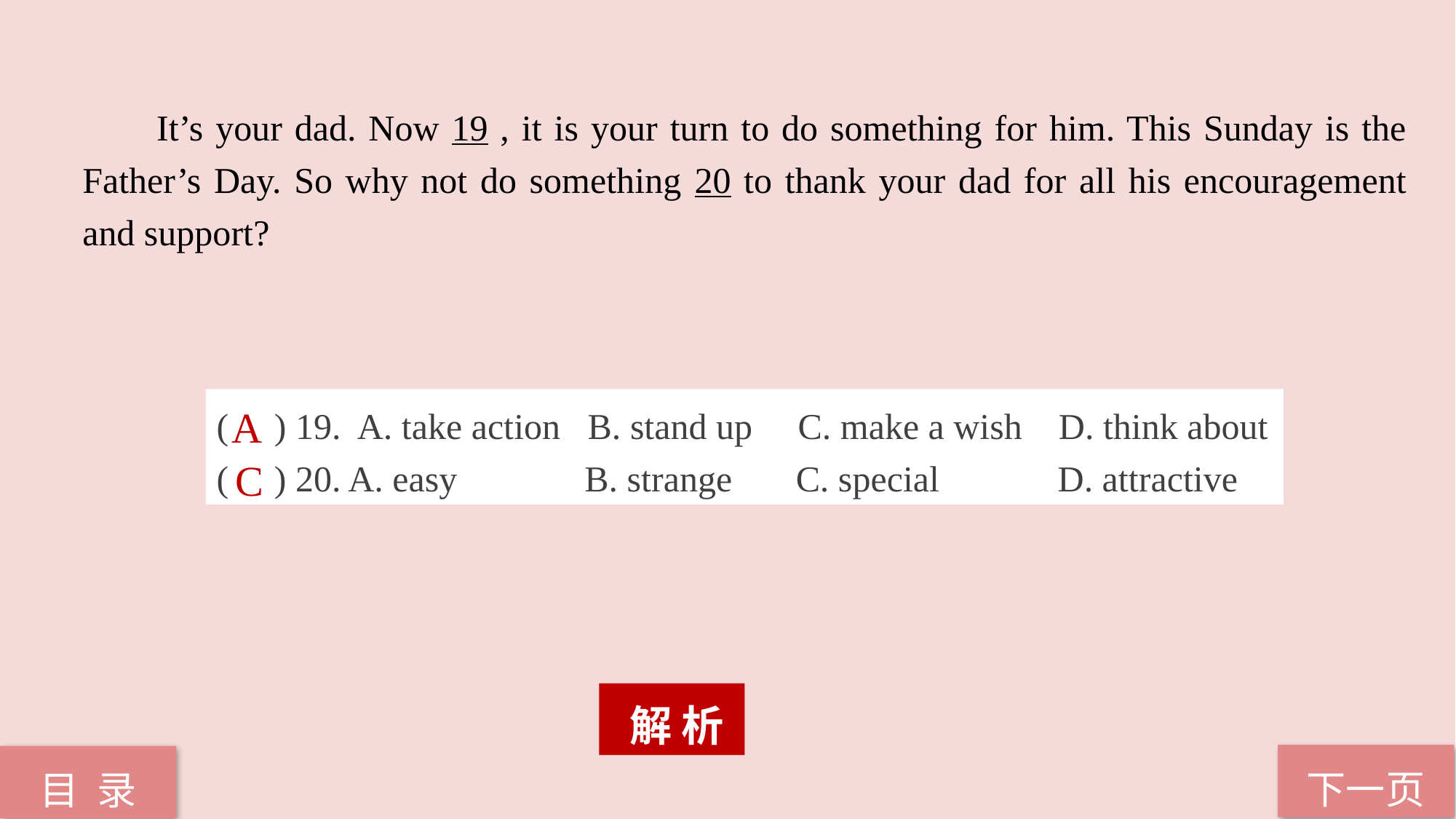

It’s your dad. Now 19 , it is your turn to do something for him. This Sunday is the Father’s Day. So why not do something 20 to thank your dad for all his encouragement and support?
(     ) 19.  A. take action   B. stand up     C. make a wish    D. think about
(     ) 20. A. easy              B. strange       C. special             D. attractive
A
C
 解 析